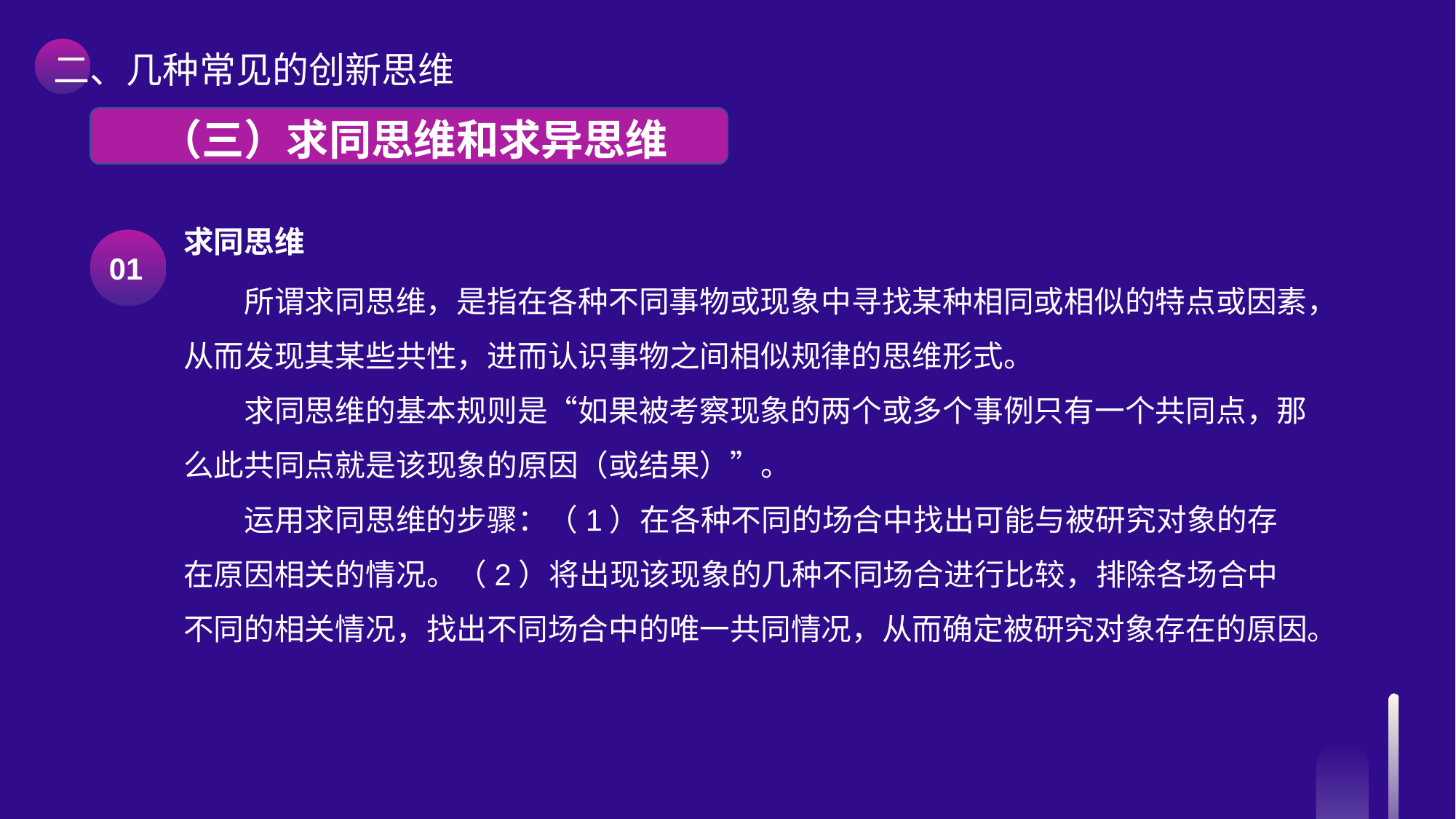

二、几种常见的创新思维

 （三）求同思维和求异思维
求同思维

所谓求同思维，是指在各种不同事物或现象中寻找某种相同或相似的特点或因素，从而发现其某些共性，进而认识事物之间相似规律的思维形式。
求同思维的基本规则是“如果被考察现象的两个或多个事例只有一个共同点，那么此共同点就是该现象的原因（或结果）”。
运用求同思维的步骤：（1）在各种不同的场合中找出可能与被研究对象的存在原因相关的情况。（2）将出现该现象的几种不同场合进行比较，排除各场合中不同的相关情况，找出不同场合中的唯一共同情况，从而确定被研究对象存在的原因。
01